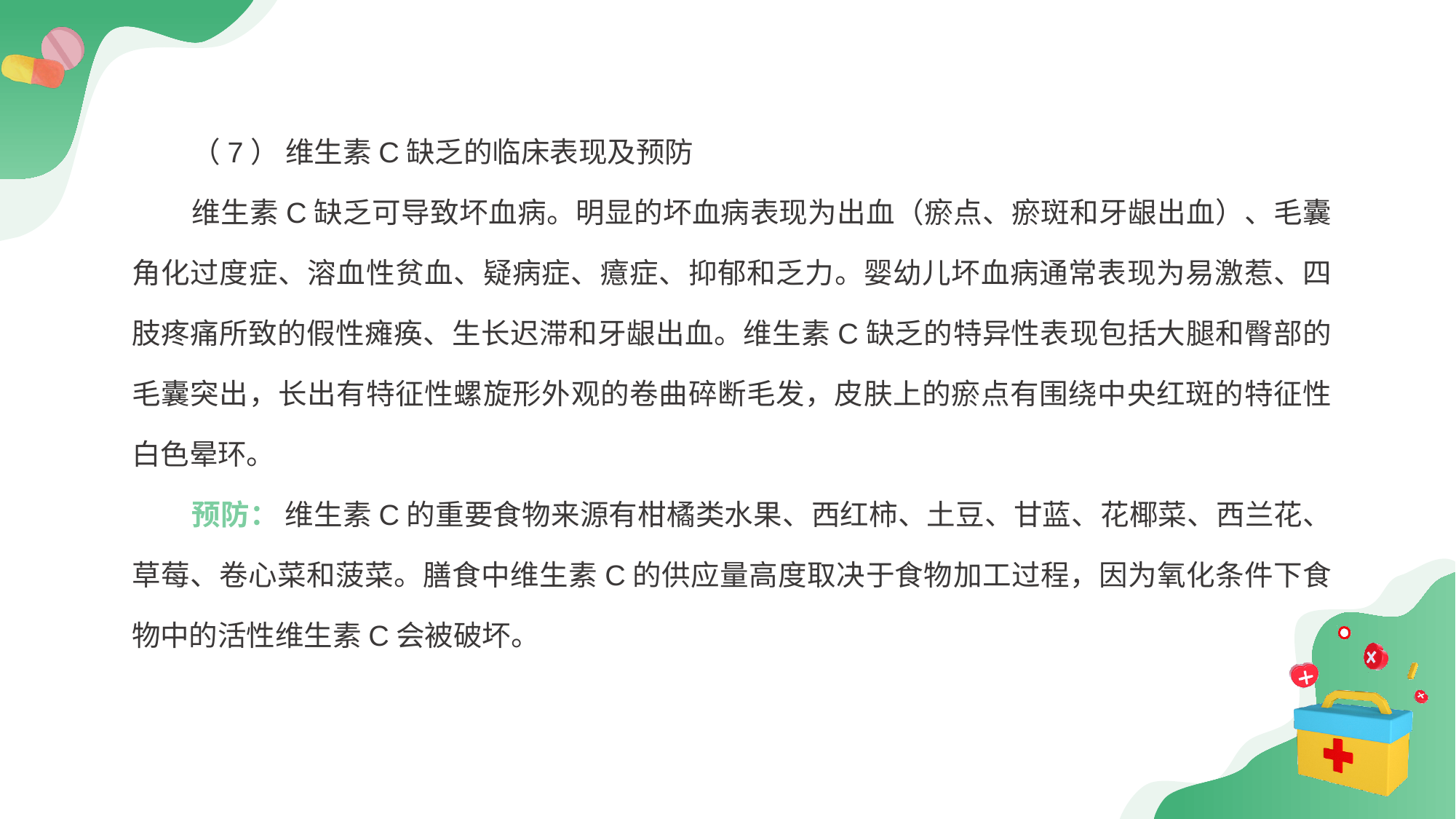

（7） 维生素C缺乏的临床表现及预防
维生素C缺乏可导致坏血病。明显的坏血病表现为出血（瘀点、瘀斑和牙龈出血）、毛囊角化过度症、溶血性贫血、疑病症、癔症、抑郁和乏力。婴幼儿坏血病通常表现为易激惹、四肢疼痛所致的假性瘫痪、生长迟滞和牙龈出血。维生素C缺乏的特异性表现包括大腿和臀部的毛囊突出，长出有特征性螺旋形外观的卷曲碎断毛发，皮肤上的瘀点有围绕中央红斑的特征性白色晕环。
预防： 维生素C的重要食物来源有柑橘类水果、西红柿、土豆、甘蓝、花椰菜、西兰花、草莓、卷心菜和菠菜。膳食中维生素C的供应量高度取决于食物加工过程，因为氧化条件下食物中的活性维生素C会被破坏。